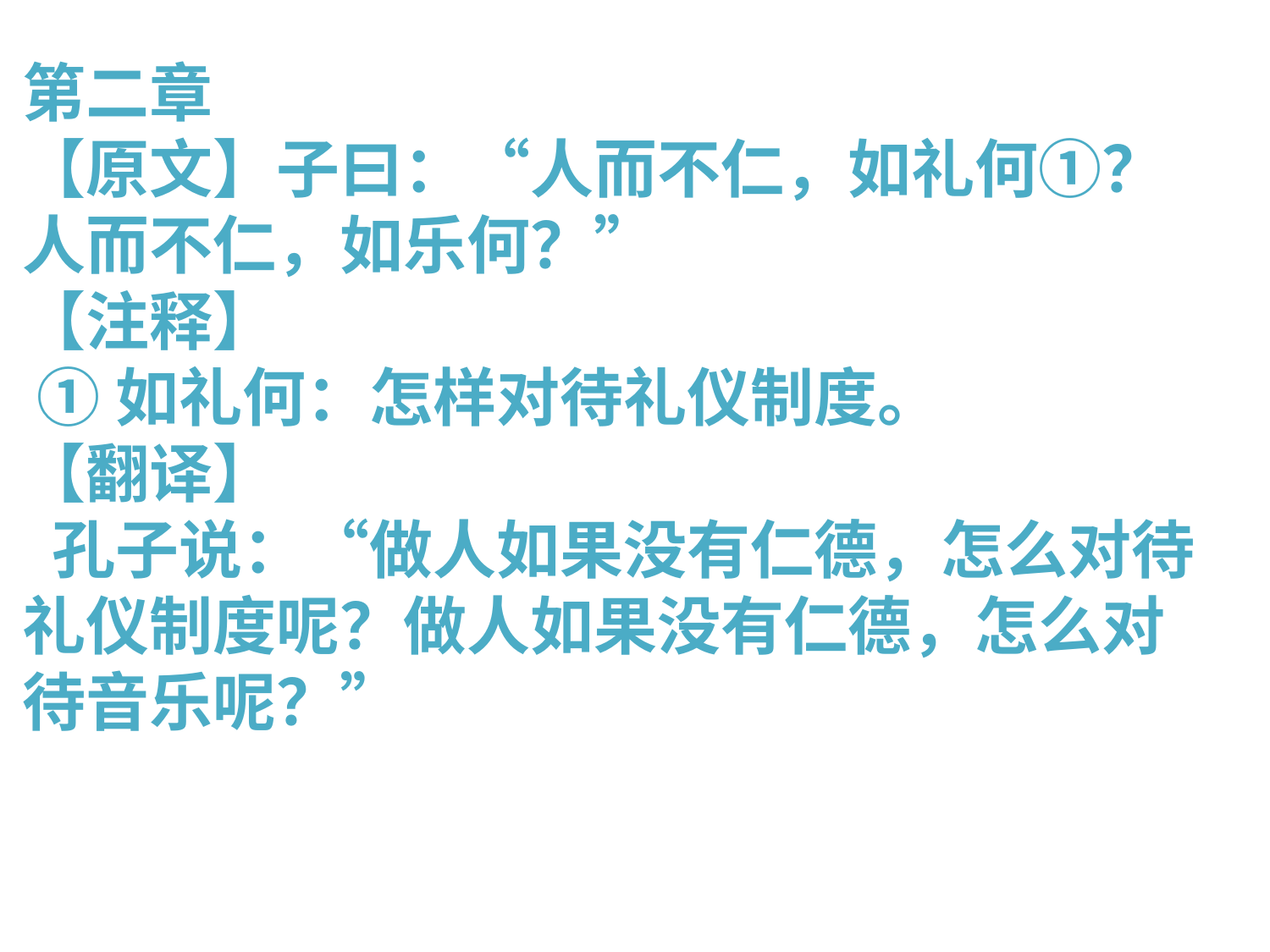

第二章【原文】子曰：“人而不仁，如礼何①？人而不仁，如乐何？”【注释】 ①如礼何：怎样对待礼仪制度。【翻译】 孔子说：“做人如果没有仁德，怎么对待礼仪制度呢？做人如果没有仁德，怎么对待音乐呢？”